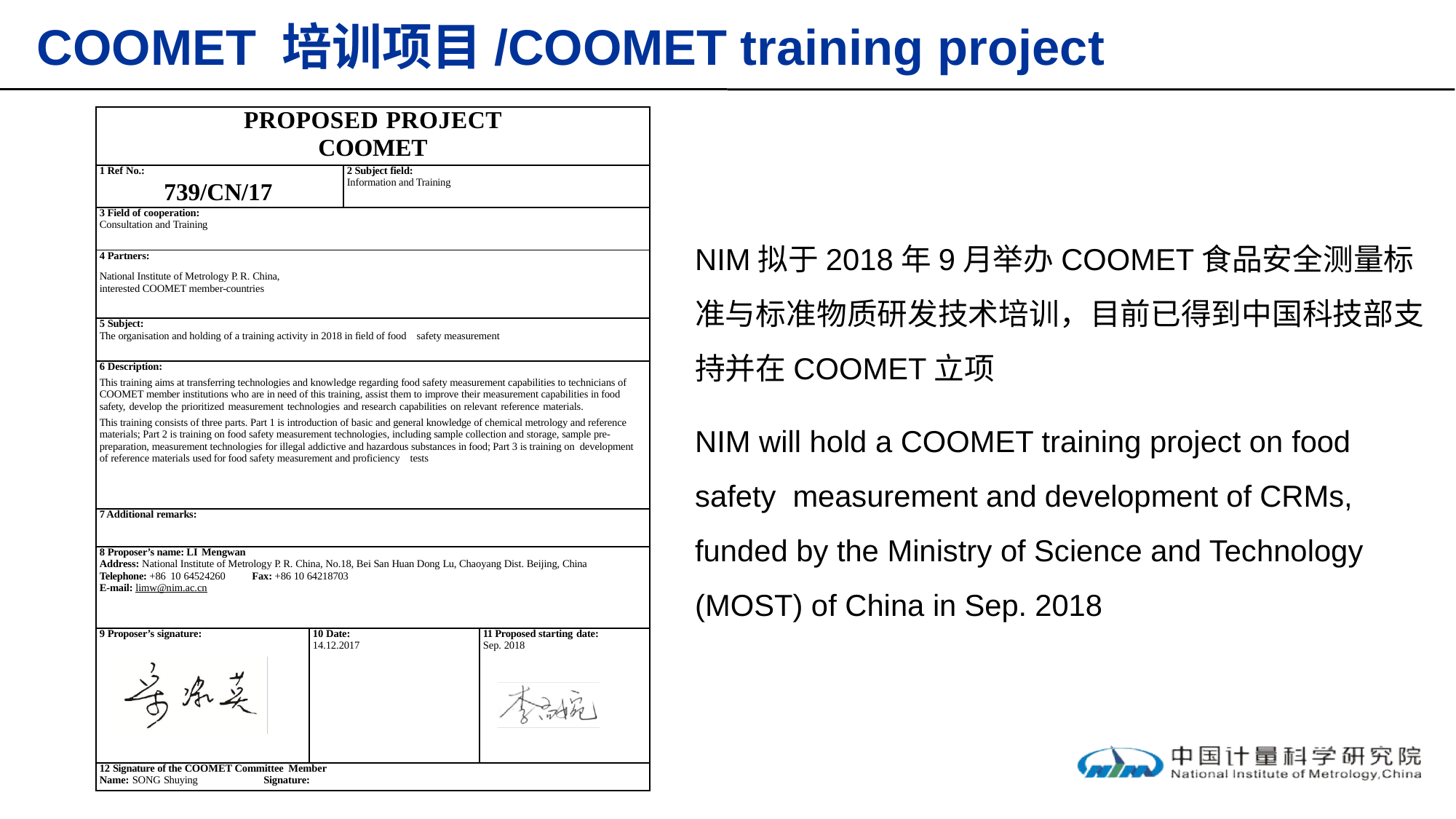

# COOMET 培训项目/COOMET training project

| PROPOSED PROJECT CООMЕТ |  |  |  |
| --- | --- | --- | --- |
| 1 Ref No.: 739/CN/17 |  | 2 Subject field: Information and Training |  |
| 3 Field of cooperation: Consultation and Training |  |  |  |
| 4 Partners: National Institute of Metrology P. R. China, interested COOMET member-countries |  |  |  |
| 5 Subject: The organisation and holding of a training activity in 2018 in field of food safety measurement |  |  |  |
| 6 Description: This training aims at transferring technologies and knowledge regarding food safety measurement capabilities to technicians of COOMET member institutions who are in need of this training, assist them to improve their measurement capabilities in food safety, develop the prioritized measurement technologies and research capabilities on relevant reference materials. This training consists of three parts. Part 1 is introduction of basic and general knowledge of chemical metrology and reference materials; Part 2 is training on food safety measurement technologies, including sample collection and storage, sample pre- preparation, measurement technologies for illegal addictive and hazardous substances in food; Part 3 is training on development of reference materials used for food safety measurement and proficiency tests |  |  |  |
| 7 Additional remarks: |  |  |  |
| 8 Proposer’s name: LI Mengwan Address: National Institute of Metrology P. R. China, No.18, Bei San Huan Dong Lu, Chaoyang Dist. Beijing, China Telephone: +86 10 64524260 Fax: +86 10 64218703 E-mail: limw@nim.ac.cn |  |  |  |
| 9 Proposer’s signature: | 10 Date: 14.12.2017 |  | 11 Proposed starting date: Sep. 2018 |
| 12 Signature of the COOMET Committee Member Name: SONG Shuying Signature: |  |  |  |
NIM拟于2018年9月举办COOMET食品安全测量标准与标准物质研发技术培训，目前已得到中国科技部支持并在COOMET立项
NIM will hold a COOMET training project on food safety  measurement and development of CRMs, funded by the Ministry of Science and Technology (MOST) of China in Sep. 2018